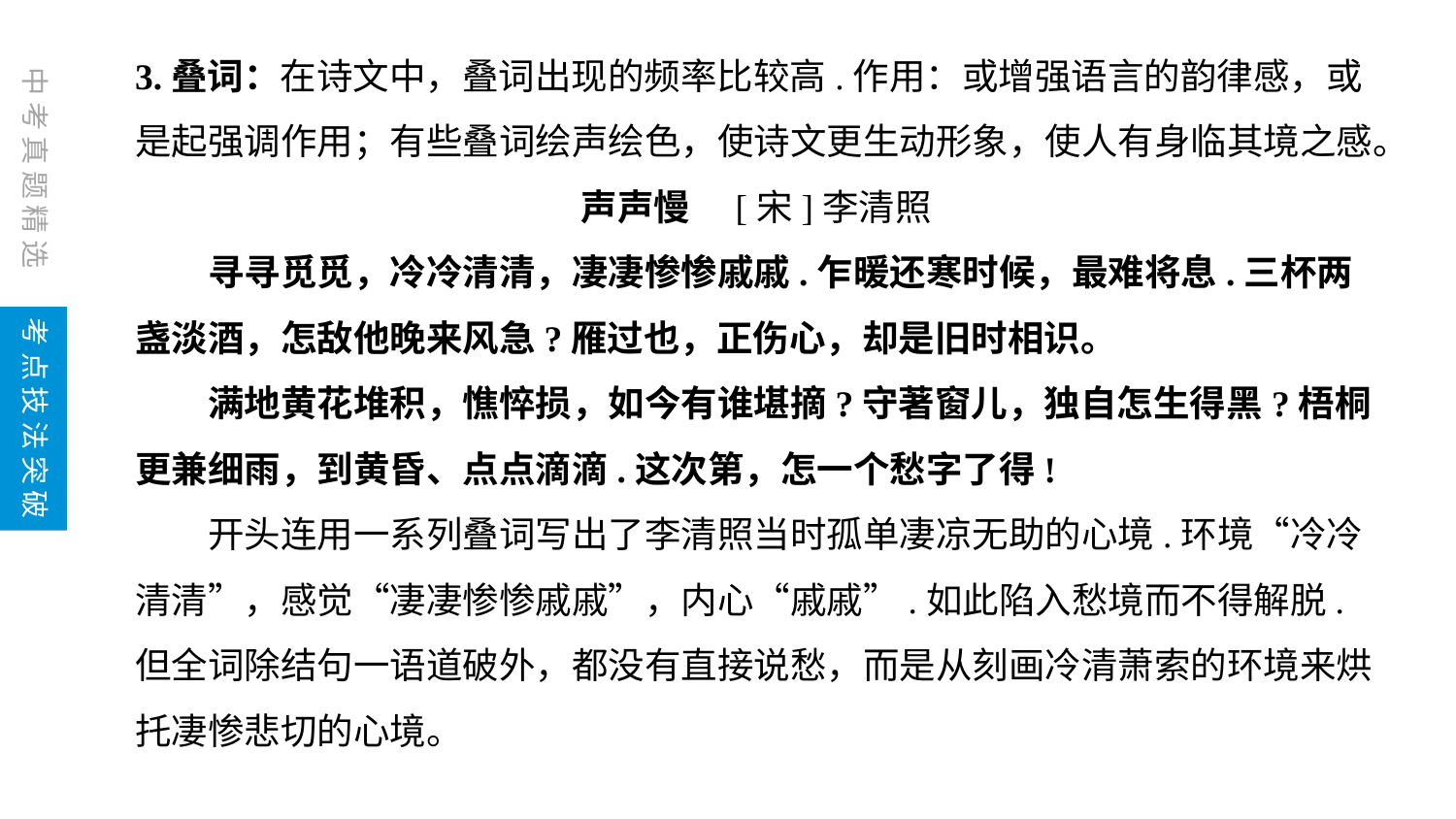

3.叠词：在诗文中，叠词出现的频率比较高.作用：或增强语言的韵律感，或是起强调作用；有些叠词绘声绘色，使诗文更生动形象，使人有身临其境之感。
声声慢　[宋]李清照
　　寻寻觅觅，冷冷清清，凄凄惨惨戚戚.乍暖还寒时候，最难将息.三杯两盏淡酒，怎敌他晚来风急?雁过也，正伤心，却是旧时相识。
　　满地黄花堆积，憔悴损，如今有谁堪摘?守著窗儿，独自怎生得黑?梧桐更兼细雨，到黄昏、点点滴滴.这次第，怎一个愁字了得!
　　开头连用一系列叠词写出了李清照当时孤单凄凉无助的心境.环境“冷冷清清”，感觉“凄凄惨惨戚戚”，内心“戚戚”.如此陷入愁境而不得解脱.但全词除结句一语道破外，都没有直接说愁，而是从刻画冷清萧索的环境来烘托凄惨悲切的心境。